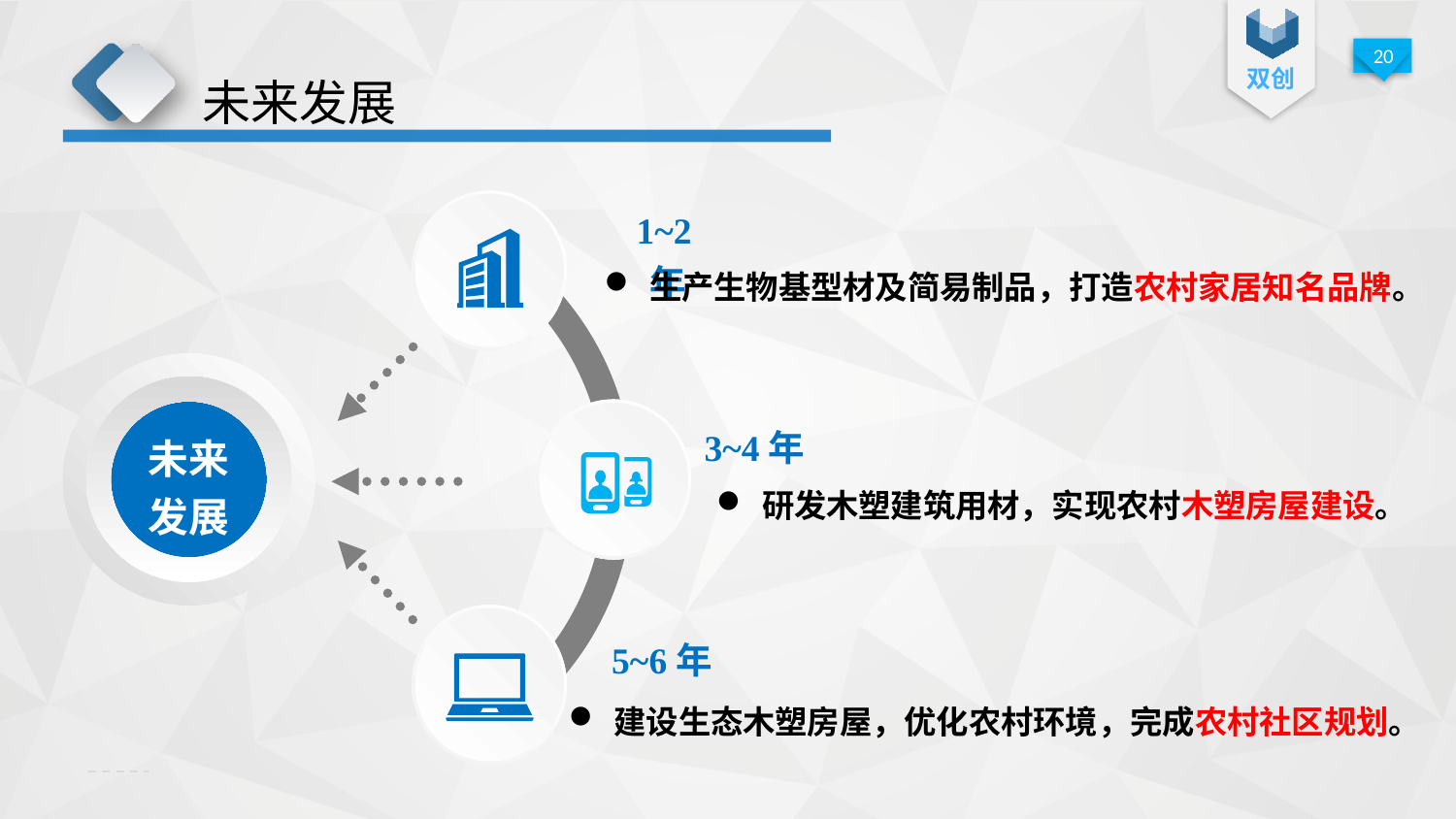

未来发展

1~2年

生产生物基型材及简易制品，打造农村家居知名品牌。

未来发展

3~4年
研发木塑建筑用材，实现农村木塑房屋建设。

5~6年
建设生态木塑房屋，优化农村环境，完成农村社区规划。